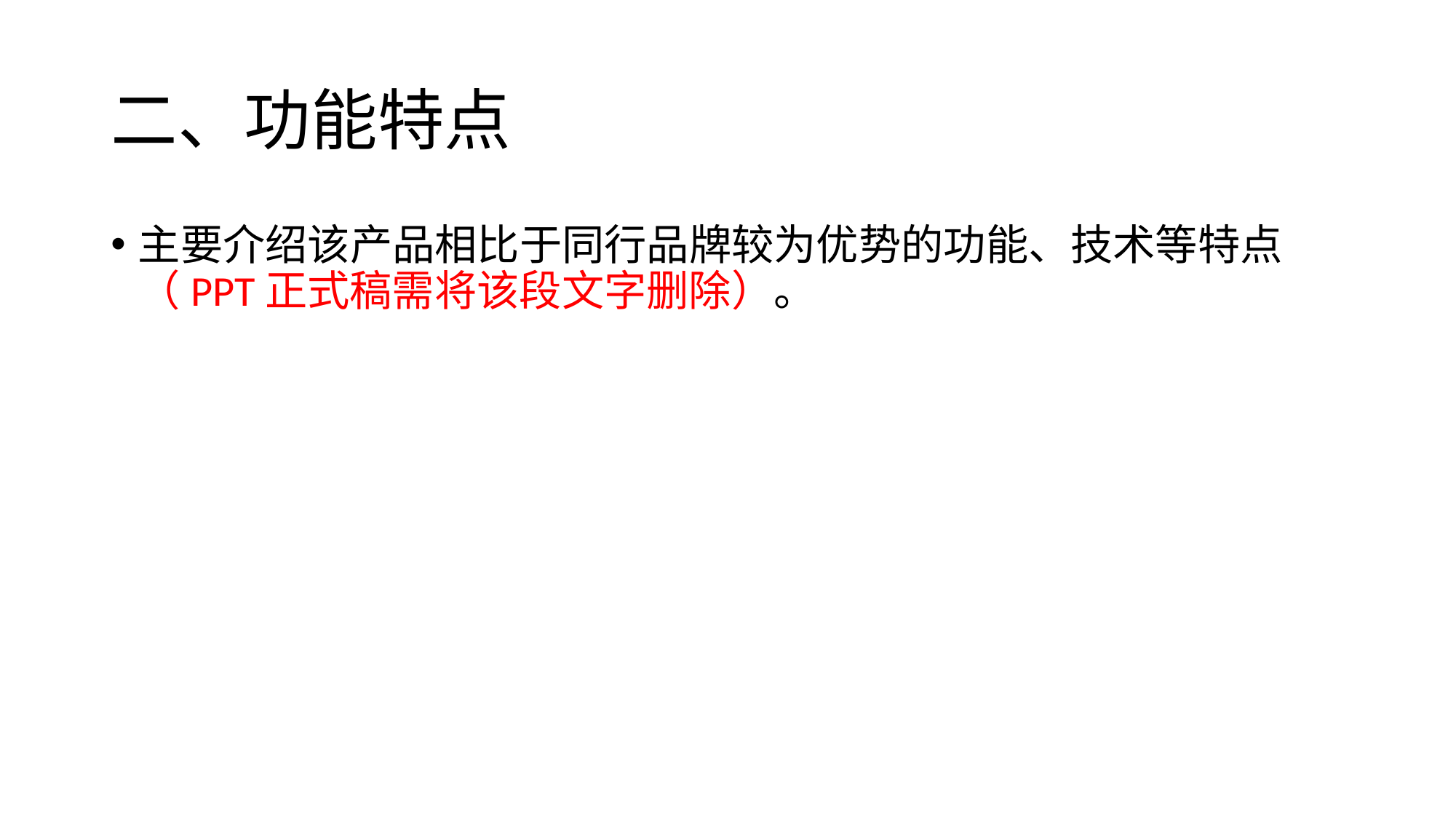

# 二、功能特点
主要介绍该产品相比于同行品牌较为优势的功能、技术等特点（PPT正式稿需将该段文字删除）。